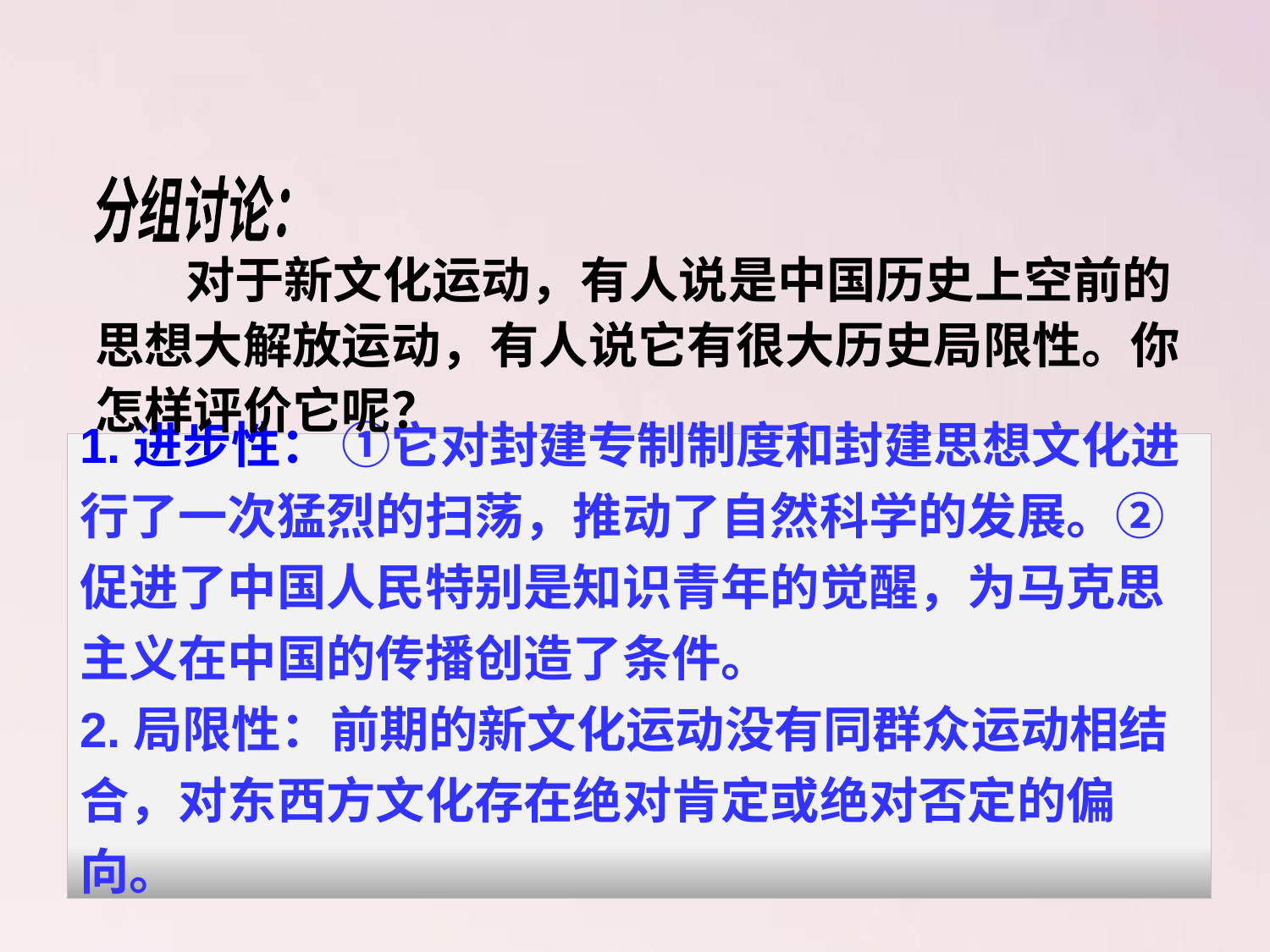

分组讨论：
       对于新文化运动，有人说是中国历史上空前的思想大解放运动，有人说它有很大历史局限性。你怎样评价它呢？

1.进步性： ①它对封建专制制度和封建思想文化进行了一次猛烈的扫荡，推动了自然科学的发展。②促进了中国人民特别是知识青年的觉醒，为马克思主义在中国的传播创造了条件。
2.局限性：前期的新文化运动没有同群众运动相结合，对东西方文化存在绝对肯定或绝对否定的偏向。